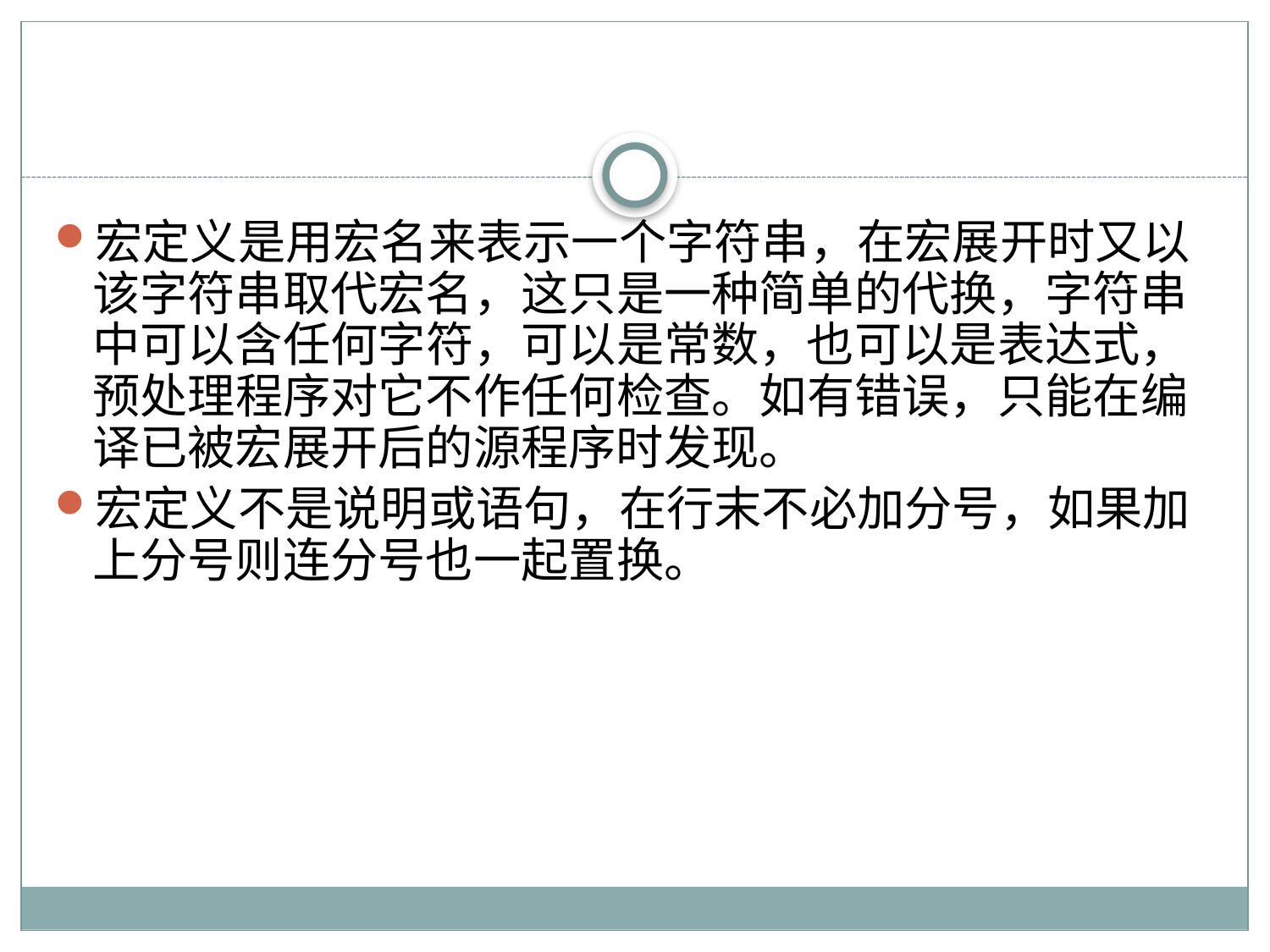

#
宏定义是用宏名来表示一个字符串，在宏展开时又以该字符串取代宏名，这只是一种简单的代换，字符串中可以含任何字符，可以是常数，也可以是表达式，预处理程序对它不作任何检查。如有错误，只能在编译已被宏展开后的源程序时发现。
宏定义不是说明或语句，在行末不必加分号，如果加上分号则连分号也一起置换。